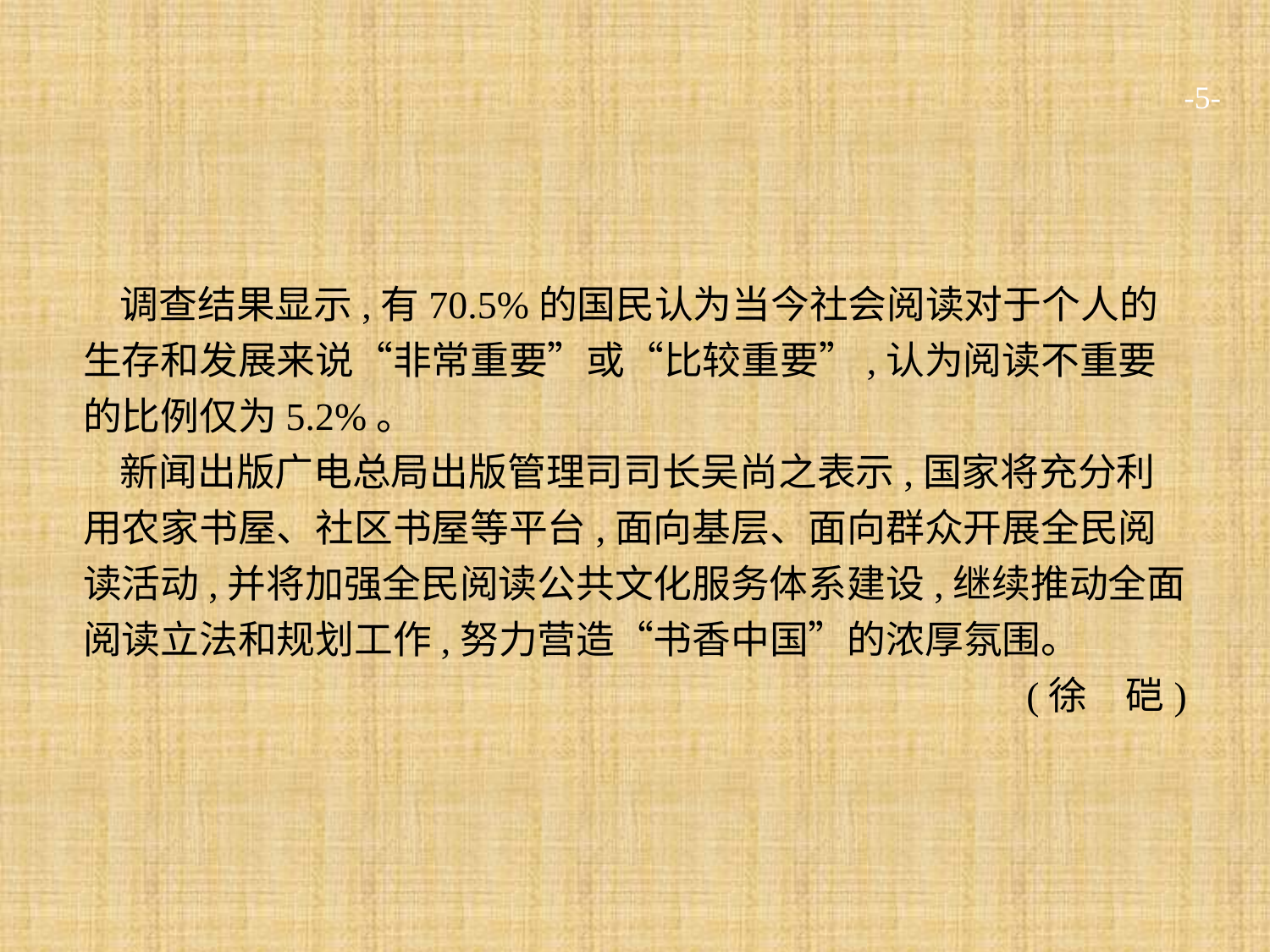

-5-
调查结果显示,有70.5%的国民认为当今社会阅读对于个人的生存和发展来说“非常重要”或“比较重要”,认为阅读不重要的比例仅为5.2%。
新闻出版广电总局出版管理司司长吴尚之表示,国家将充分利用农家书屋、社区书屋等平台,面向基层、面向群众开展全民阅读活动,并将加强全民阅读公共文化服务体系建设,继续推动全面阅读立法和规划工作,努力营造“书香中国”的浓厚氛围。
(徐　硙)